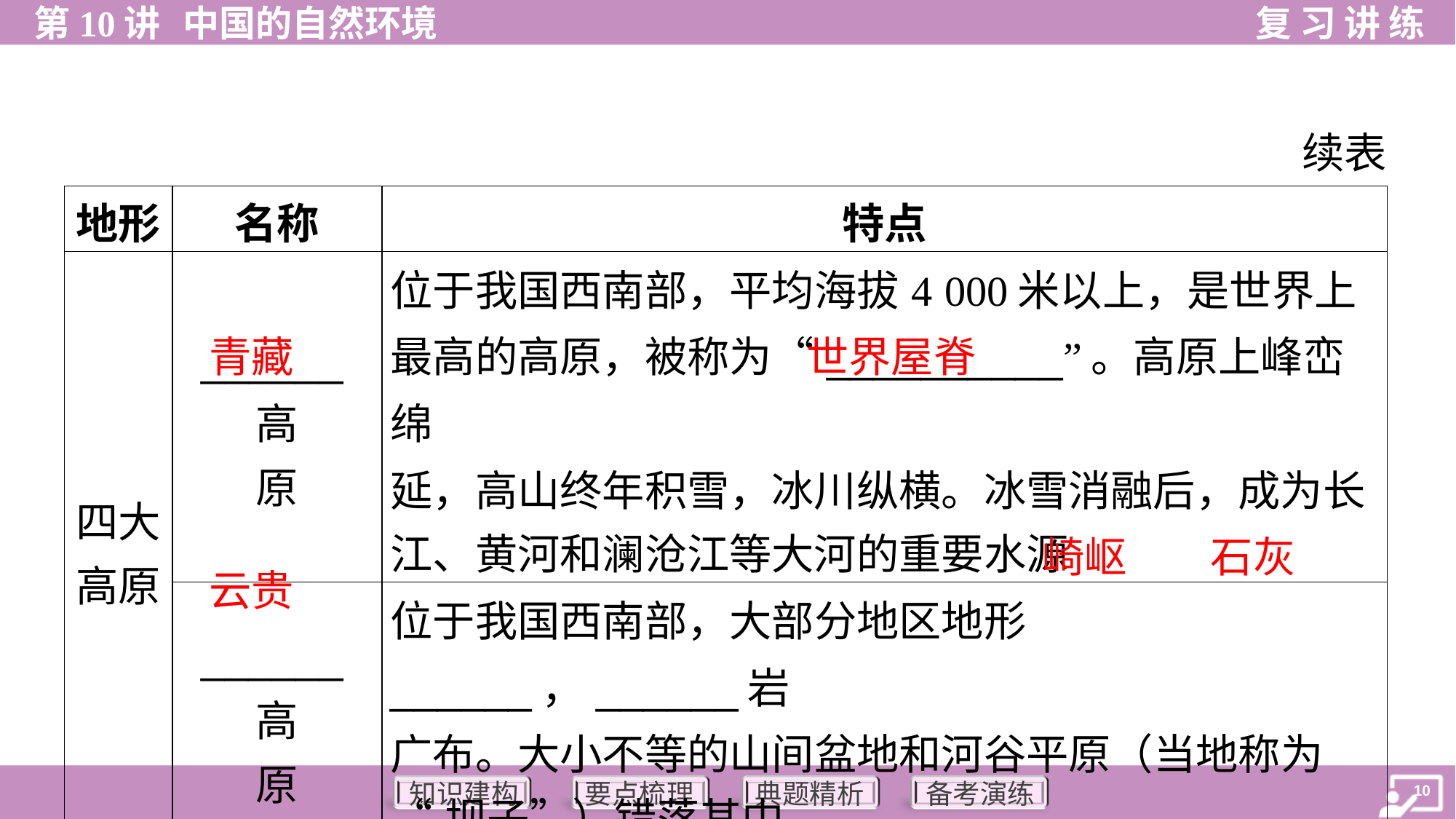

续表
| 地形 | 名称 | 特点 |
| --- | --- | --- |
| 四大 高原 | \_\_\_\_\_\_高 原 | 位于我国西南部，平均海拔4 000米以上，是世界上 最高的高原，被称为“\_\_\_\_\_\_\_\_\_\_”。高原上峰峦绵 延，高山终年积雪，冰川纵横。冰雪消融后，成为长 江、黄河和澜沧江等大河的重要水源 |
|  | \_\_\_\_\_\_高 原 | 位于我国西南部，大部分地区地形\_\_\_\_\_\_，\_\_\_\_\_\_岩 广布。大小不等的山间盆地和河谷平原（当地称为 “坝子”）错落其中 |
青藏
世界屋脊
崎岖
石灰
云贵